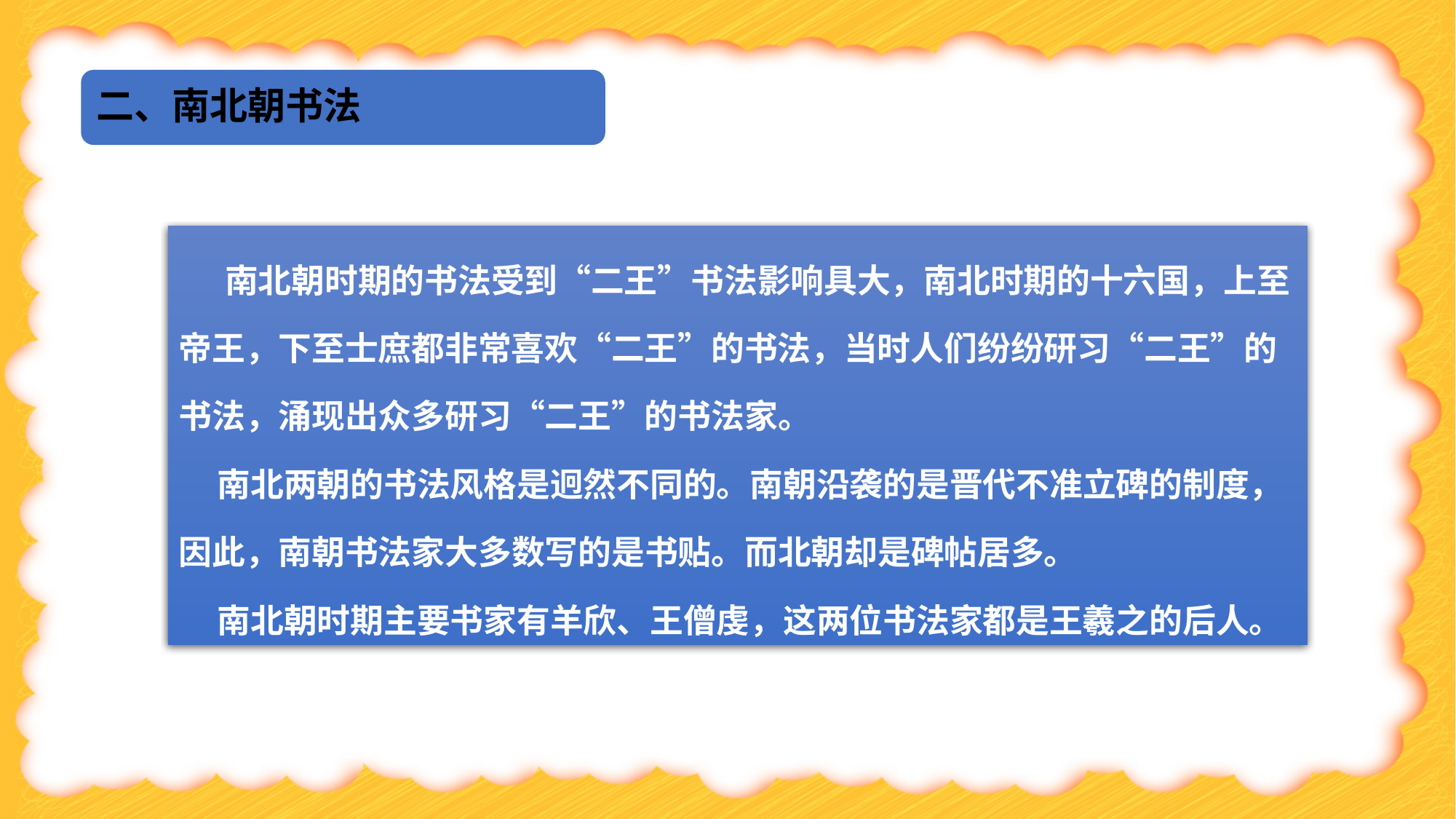

二、南北朝书法
     南北朝时期的书法受到“二王”书法影响具大，南北时期的十六国，上至帝王，下至士庶都非常喜欢“二王”的书法，当时人们纷纷研习“二王”的书法，涌现出众多研习“二王”的书法家。
    南北两朝的书法风格是迥然不同的。南朝沿袭的是晋代不准立碑的制度，因此，南朝书法家大多数写的是书贴。而北朝却是碑帖居多。
    南北朝时期主要书家有羊欣、王僧虔，这两位书法家都是王羲之的后人。